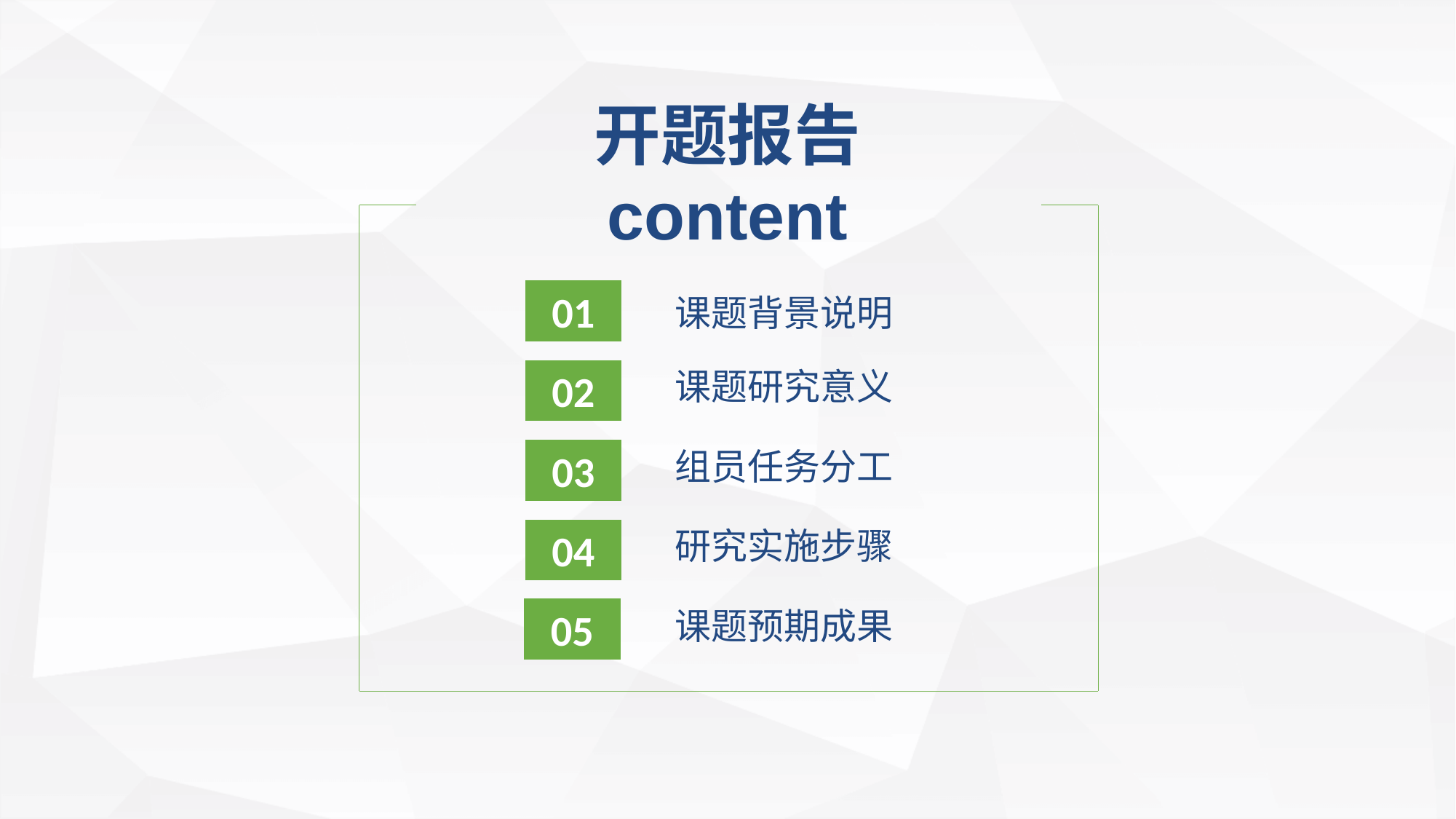

开题报告 content
01
课题背景说明
课题研究意义
02
组员任务分工
03
研究实施步骤
04
课题预期成果
05